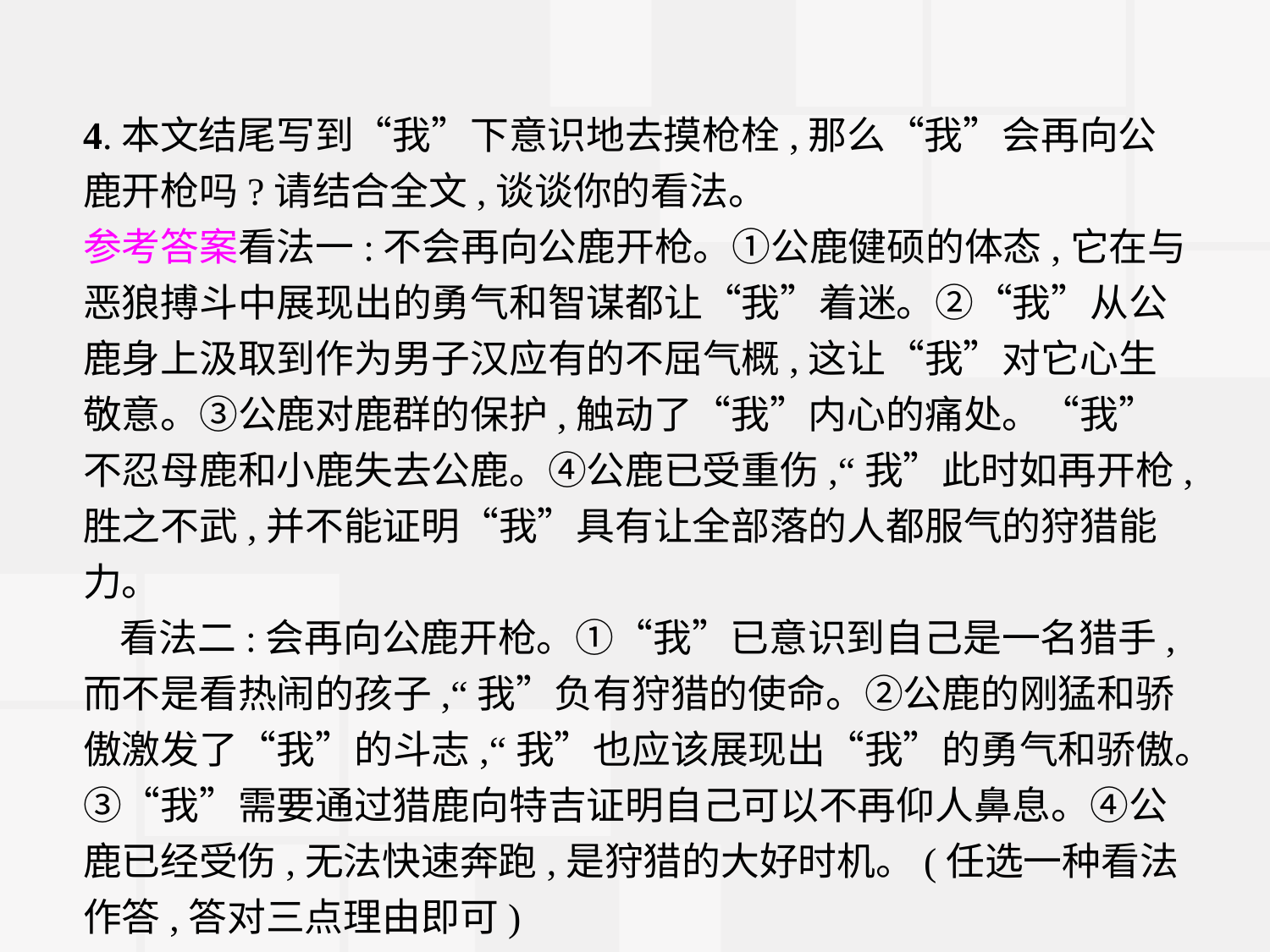

4.本文结尾写到“我”下意识地去摸枪栓,那么“我”会再向公鹿开枪吗?请结合全文,谈谈你的看法。
参考答案看法一:不会再向公鹿开枪。①公鹿健硕的体态,它在与恶狼搏斗中展现出的勇气和智谋都让“我”着迷。②“我”从公鹿身上汲取到作为男子汉应有的不屈气概,这让“我”对它心生敬意。③公鹿对鹿群的保护,触动了“我”内心的痛处。“我”不忍母鹿和小鹿失去公鹿。④公鹿已受重伤,“我”此时如再开枪,胜之不武,并不能证明“我”具有让全部落的人都服气的狩猎能力。
看法二:会再向公鹿开枪。①“我”已意识到自己是一名猎手,而不是看热闹的孩子,“我”负有狩猎的使命。②公鹿的刚猛和骄傲激发了“我”的斗志,“我”也应该展现出“我”的勇气和骄傲。③“我”需要通过猎鹿向特吉证明自己可以不再仰人鼻息。④公鹿已经受伤,无法快速奔跑,是狩猎的大好时机。(任选一种看法作答,答对三点理由即可)